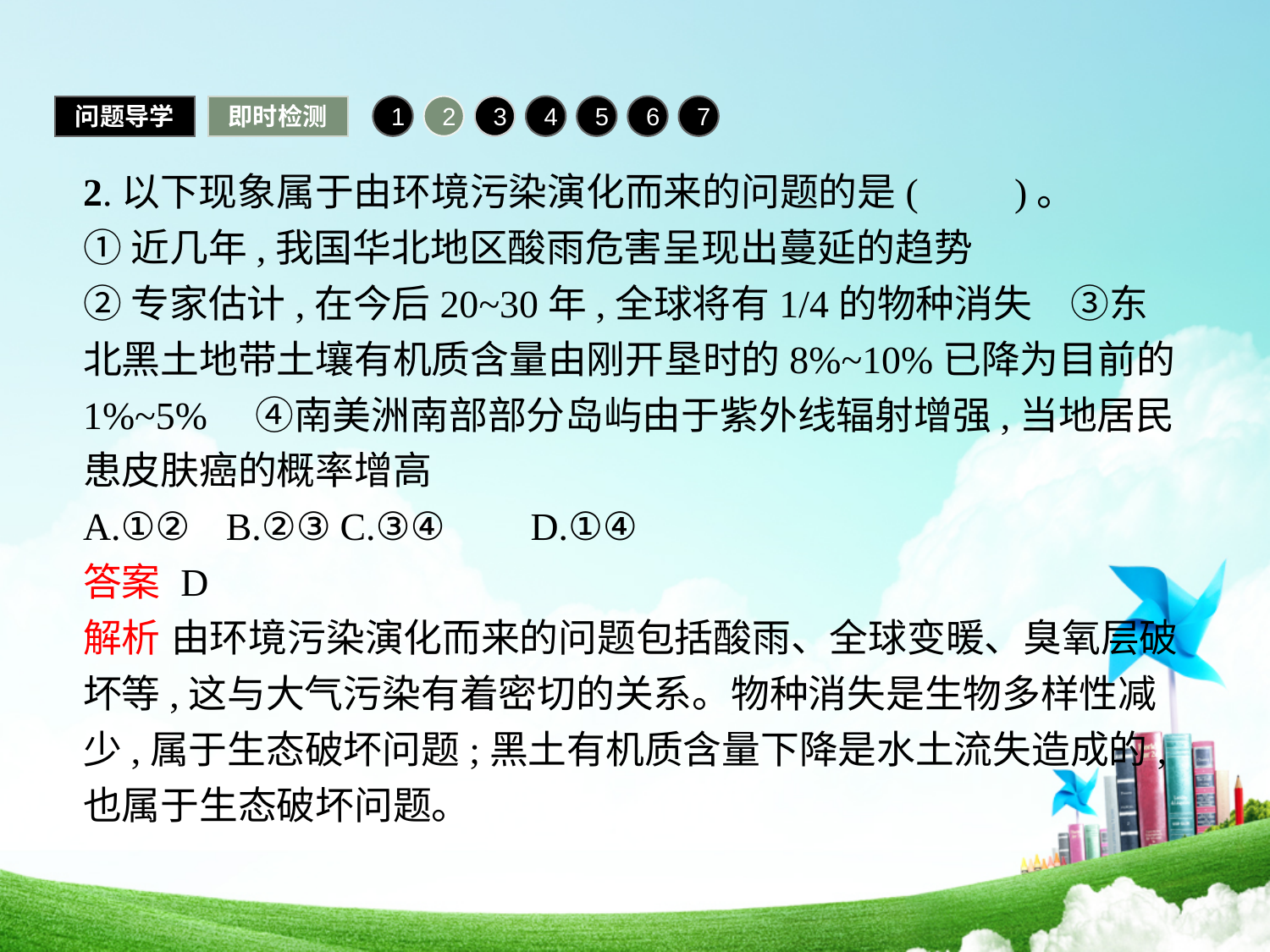

问题导学
即时检测
1
2
3
4
5
6
7
2.以下现象属于由环境污染演化而来的问题的是(　　)。
①近几年,我国华北地区酸雨危害呈现出蔓延的趋势
②专家估计,在今后20~30年,全球将有1/4的物种消失　③东北黑土地带土壤有机质含量由刚开垦时的8%~10%已降为目前的1%~5%　④南美洲南部部分岛屿由于紫外线辐射增强,当地居民患皮肤癌的概率增高
A.①②	B.②③	C.③④	D.①④
答案 D
解析 由环境污染演化而来的问题包括酸雨、全球变暖、臭氧层破坏等,这与大气污染有着密切的关系。物种消失是生物多样性减少,属于生态破坏问题;黑土有机质含量下降是水土流失造成的,也属于生态破坏问题。